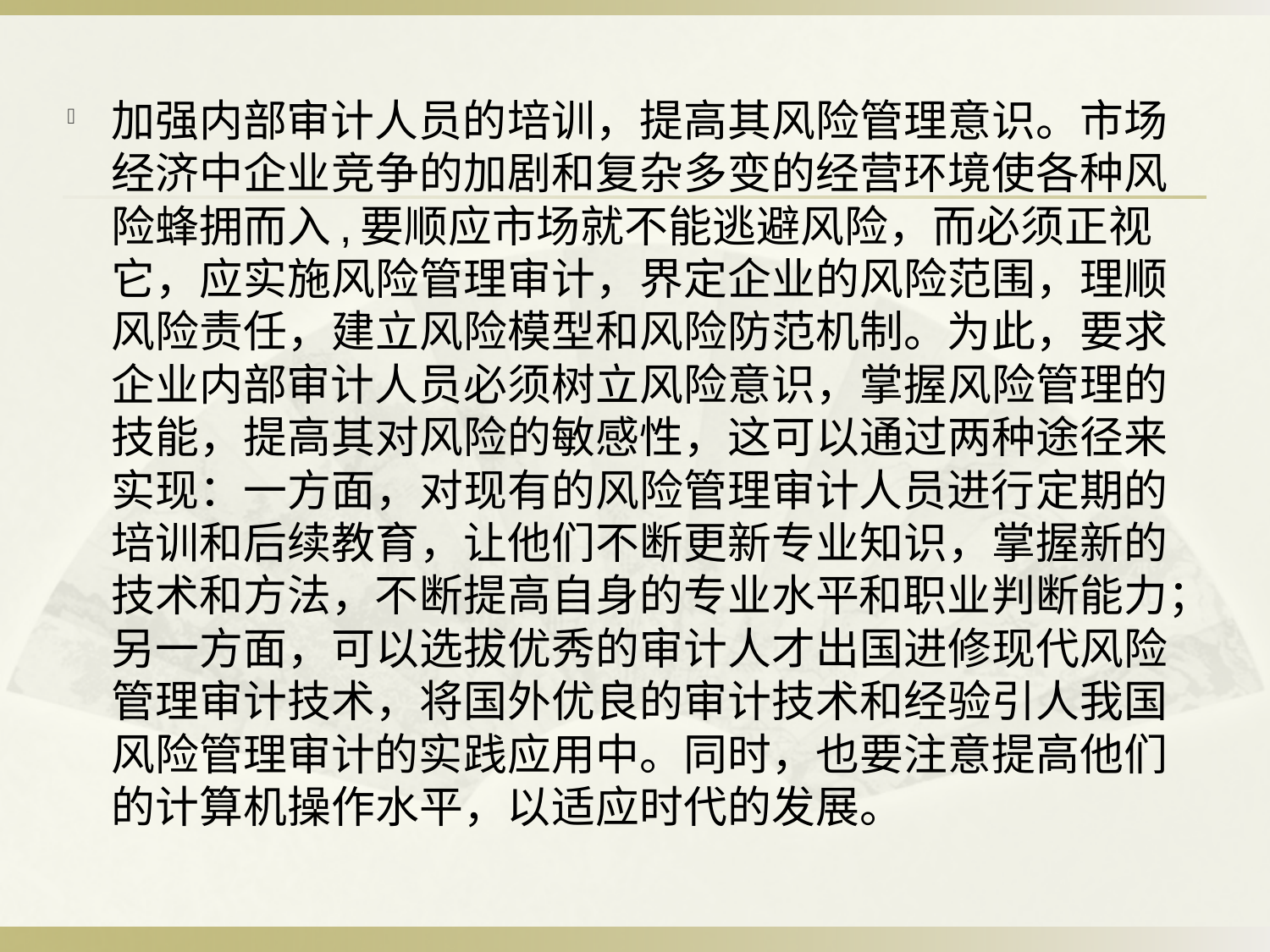

加强内部审计人员的培训，提高其风险管理意识。市场经济中企业竞争的加剧和复杂多变的经营环境使各种风险蜂拥而入,要顺应市场就不能逃避风险，而必须正视它，应实施风险管理审计，界定企业的风险范围，理顺风险责任，建立风险模型和风险防范机制。为此，要求企业内部审计人员必须树立风险意识，掌握风险管理的技能，提高其对风险的敏感性，这可以通过两种途径来实现：一方面，对现有的风险管理审计人员进行定期的培训和后续教育，让他们不断更新专业知识，掌握新的技术和方法，不断提高自身的专业水平和职业判断能力；另一方面，可以选拔优秀的审计人才出国进修现代风险管理审计技术，将国外优良的审计技术和经验引人我国风险管理审计的实践应用中。同时，也要注意提高他们的计算机操作水平，以适应时代的发展。